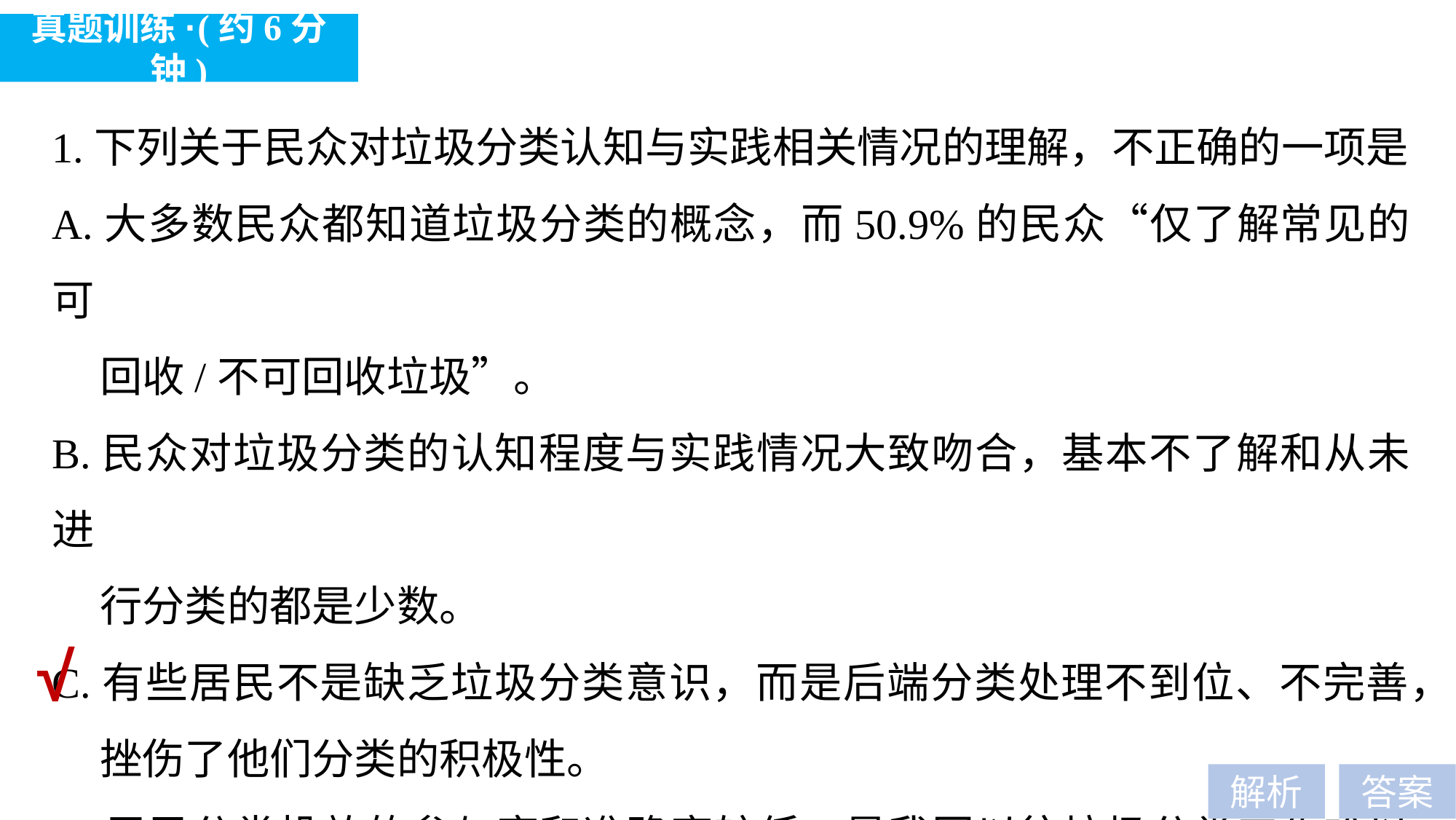

真题训练·(约6分钟)
1.下列关于民众对垃圾分类认知与实践相关情况的理解，不正确的一项是
A.大多数民众都知道垃圾分类的概念，而50.9%的民众“仅了解常见的可
    回收/不可回收垃圾”。
B.民众对垃圾分类的认知程度与实践情况大致吻合，基本不了解和从未进
    行分类的都是少数。
C.有些居民不是缺乏垃圾分类意识，而是后端分类处理不到位、不完善，
    挫伤了他们分类的积极性。
D.居民分类投放的参与率和准确率较低，是我国以往垃圾分类工作难以有
    效推进的主要原因。
√
解析
答案